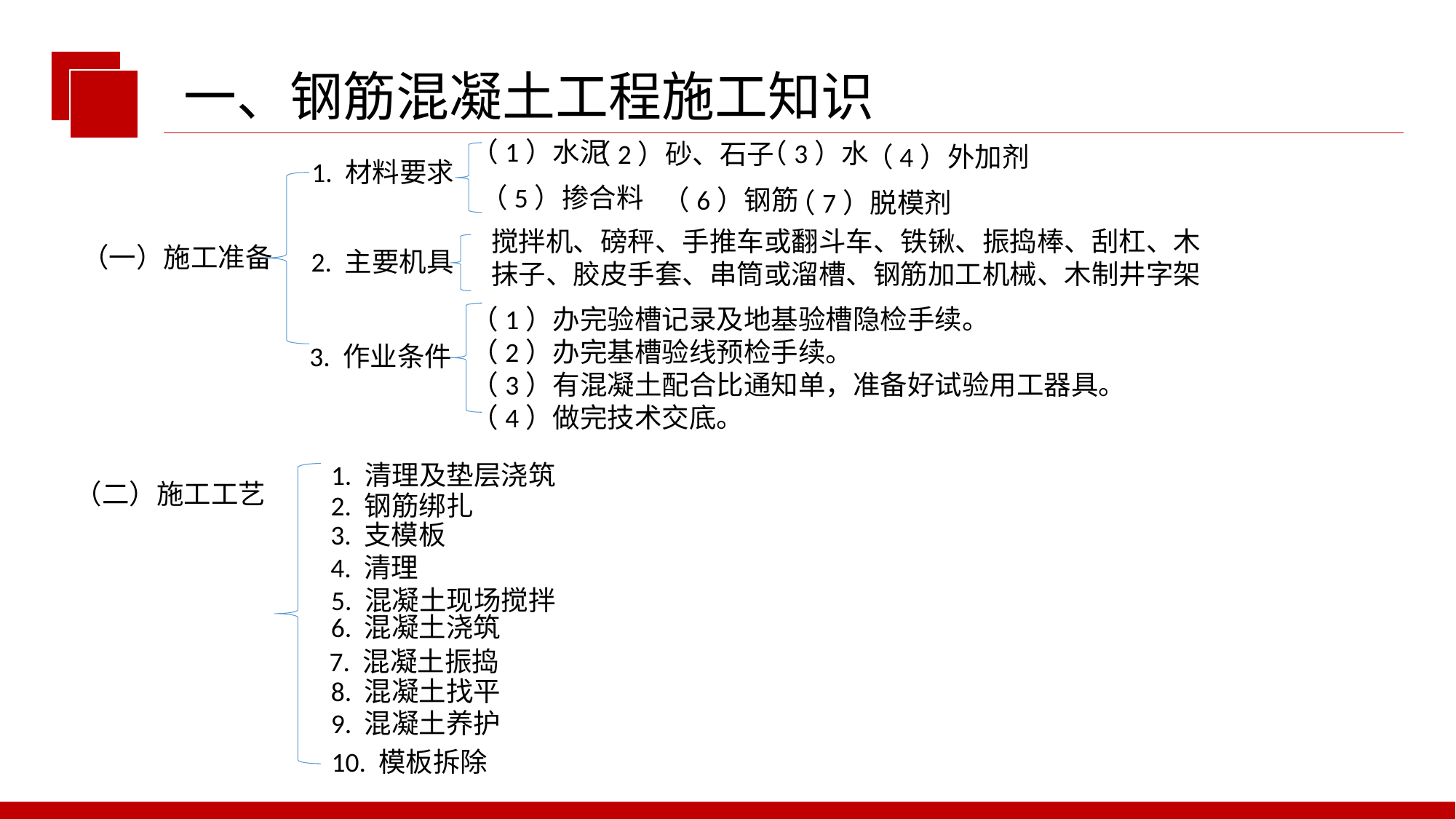

一、钢筋混凝土工程施工知识
（1）水泥
（3）水
（2）砂、石子
（4）外加剂

1. 材料要求

（5）掺合料
（6）钢筋
（7）脱模剂
搅拌机、磅秤、手推车或翻斗车、铁锹、振捣棒、刮杠、木抹子、胶皮手套、串筒或溜槽、钢筋加工机械、木制井字架
（一）施工准备

2. 主要机具
（1）办完验槽记录及地基验槽隐检手续。
（2）办完基槽验线预检手续。
（3）有混凝土配合比通知单，准备好试验用工器具。
（4）做完技术交底。

3. 作业条件
1. 清理及垫层浇筑

（二）施工工艺
2. 钢筋绑扎
3. 支模板
4. 清理
5. 混凝土现场搅拌
6. 混凝土浇筑
7. 混凝土振捣
8. 混凝土找平
9. 混凝土养护
10. 模板拆除